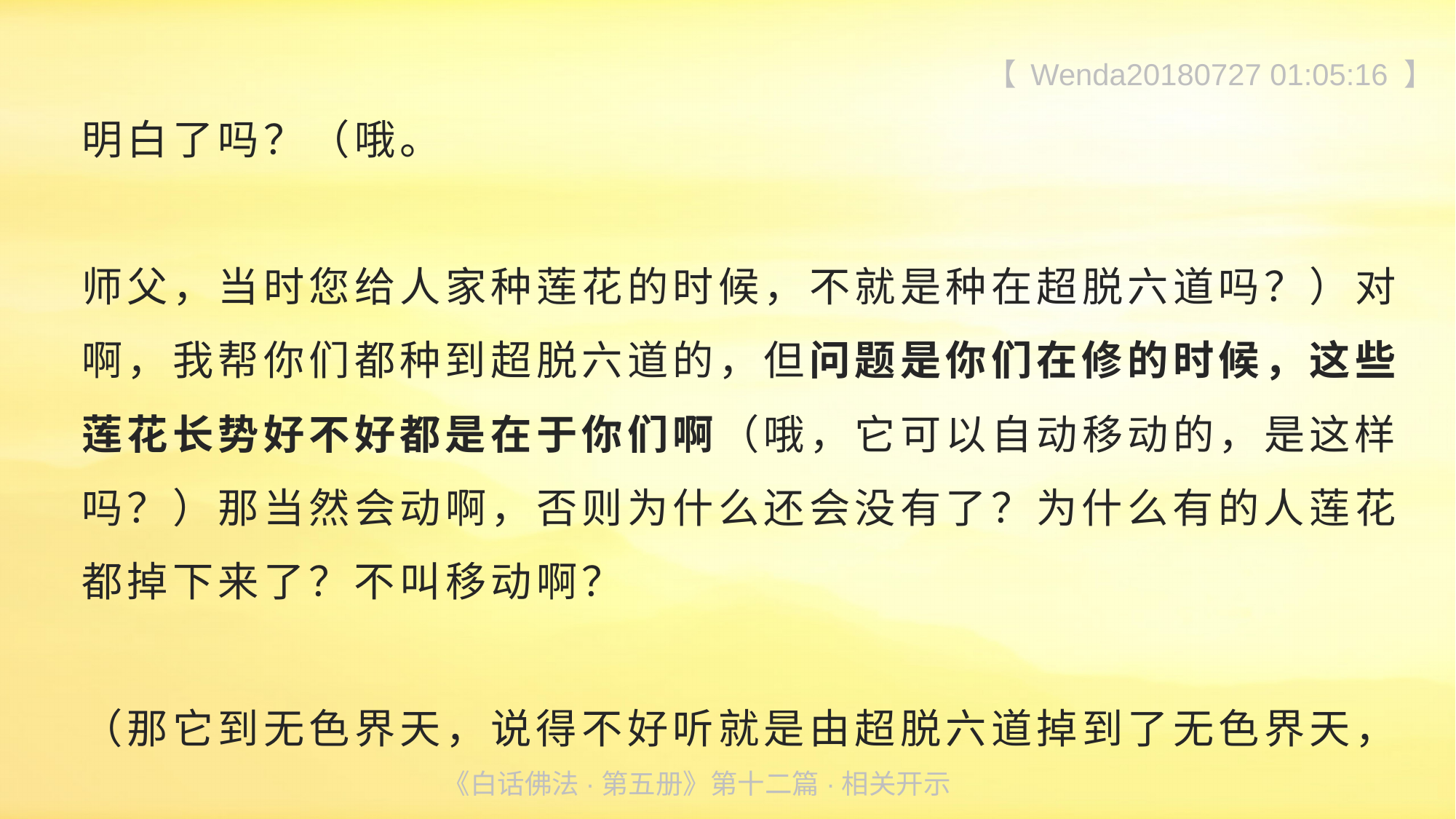

【 Wenda20180727 01:05:16 】
明白了吗？（哦。

师父，当时您给人家种莲花的时候，不就是种在超脱六道吗？）对啊，我帮你们都种到超脱六道的，但问题是你们在修的时候，这些莲花长势好不好都是在于你们啊（哦，它可以自动移动的，是这样吗？）那当然会动啊，否则为什么还会没有了？为什么有的人莲花都掉下来了？不叫移动啊？

（那它到无色界天，说得不好听就是由超脱六道掉到了无色界天，
《白话佛法·第五册》第十二篇·相关开示